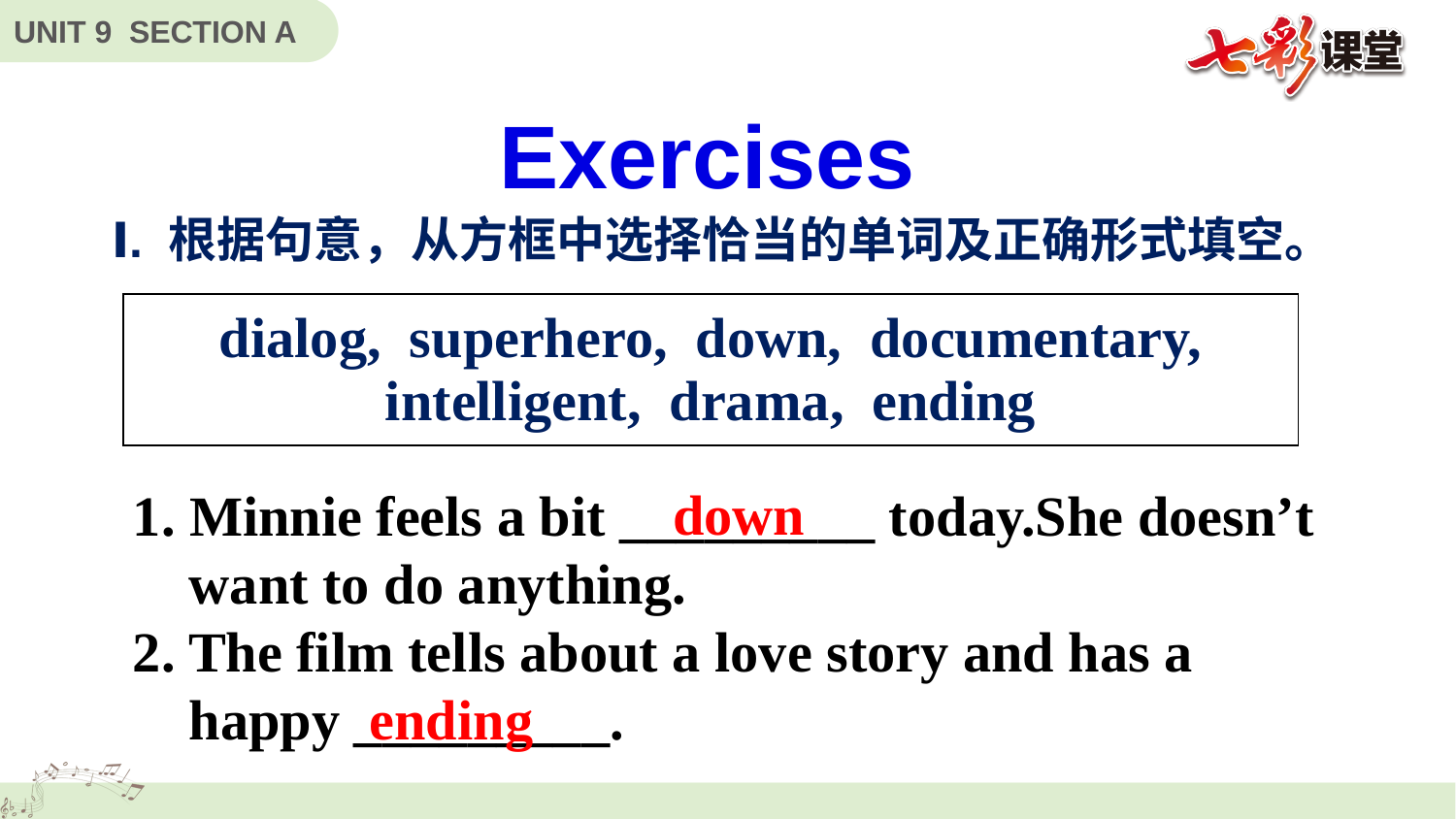

Exercises
Ⅰ. 根据句意，从方框中选择恰当的单词及正确形式填空。
| dialog, superhero, down, documentary, intelligent, drama, ending |
| --- |
down
1. Minnie feels a bit _________ today.She doesn’t
    want to do anything.
2. The film tells about a love story and has a
    happy _________.
ending